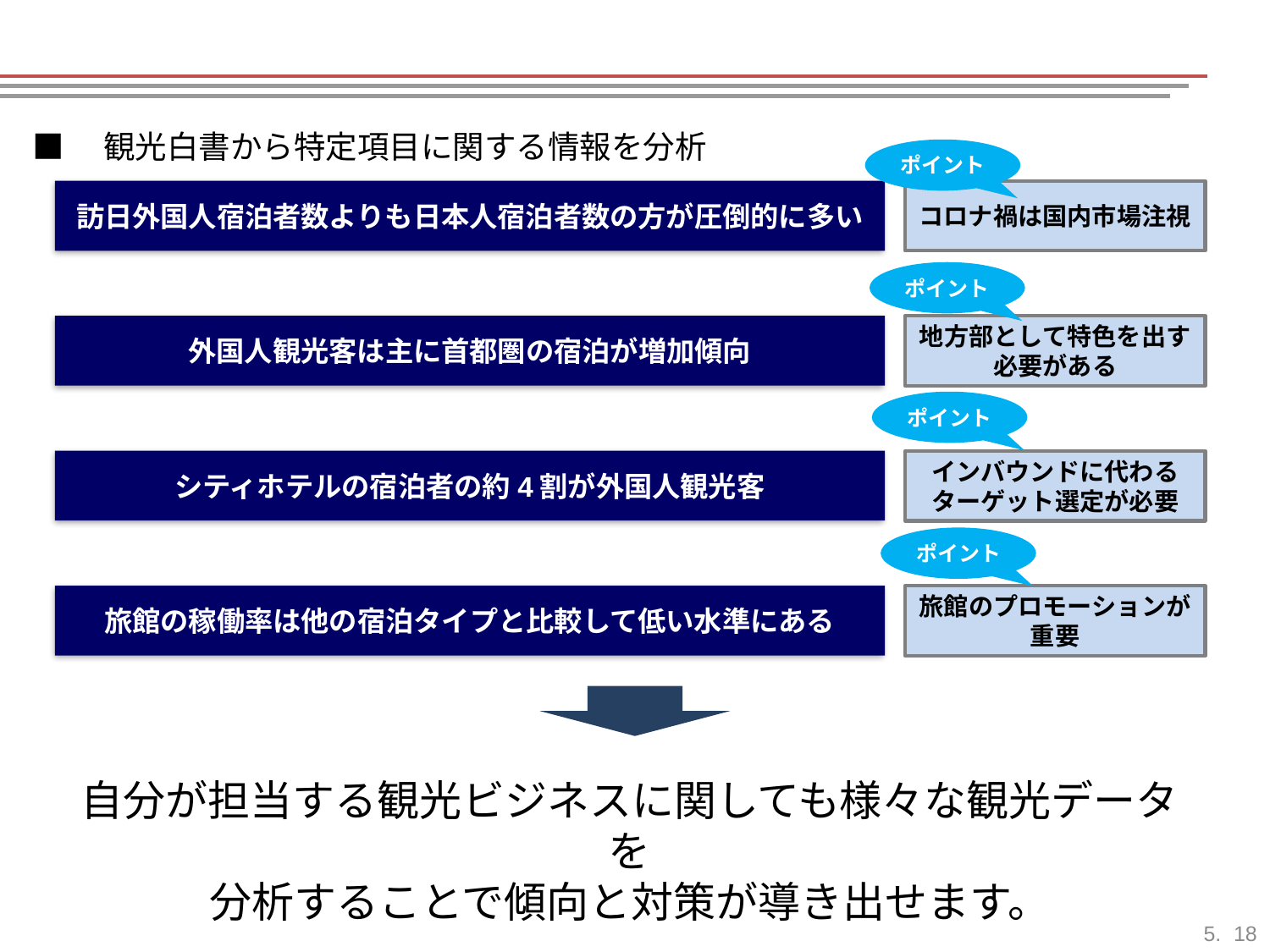

■　観光白書から特定項目に関する情報を分析
ポイント
訪日外国人宿泊者数よりも日本人宿泊者数の方が圧倒的に多い
コロナ禍は国内市場注視
ポイント
外国人観光客は主に首都圏の宿泊が増加傾向
地方部として特色を出す
必要がある
ポイント
シティホテルの宿泊者の約4割が外国人観光客
インバウンドに代わる
ターゲット選定が必要
ポイント
旅館の稼働率は他の宿泊タイプと比較して低い水準にある
旅館のプロモーションが
重要

自分が担当する観光ビジネスに関しても様々な観光データを
分析することで傾向と対策が導き出せます。
18